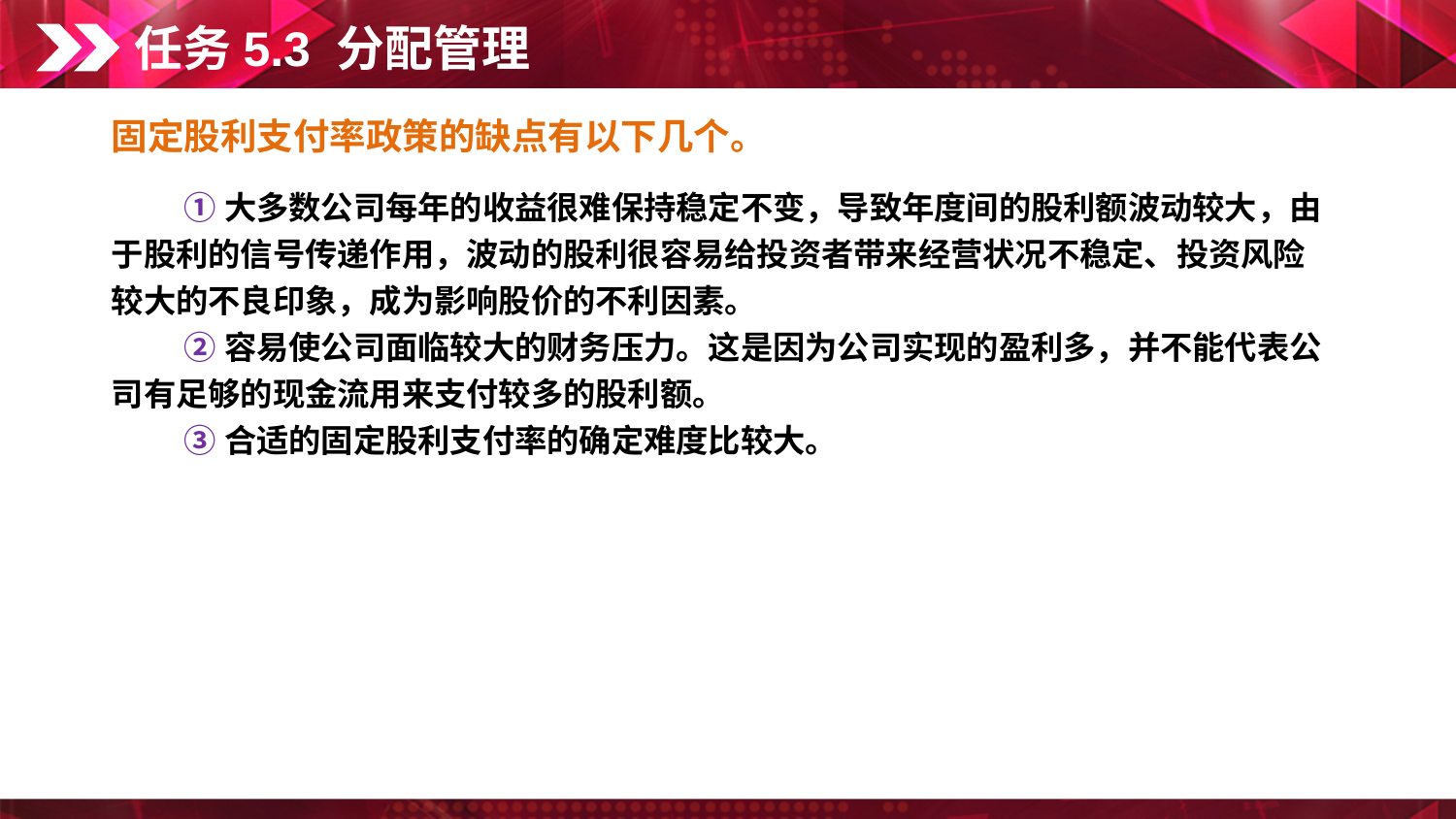

任务5.3 分配管理

固定股利支付率政策的缺点有以下几个。
①大多数公司每年的收益很难保持稳定不变，导致年度间的股利额波动较大，由于股利的信号传递作用，波动的股利很容易给投资者带来经营状况不稳定、投资风险较大的不良印象，成为影响股价的不利因素。
②容易使公司面临较大的财务压力。这是因为公司实现的盈利多，并不能代表公司有足够的现金流用来支付较多的股利额。
③合适的固定股利支付率的确定难度比较大。